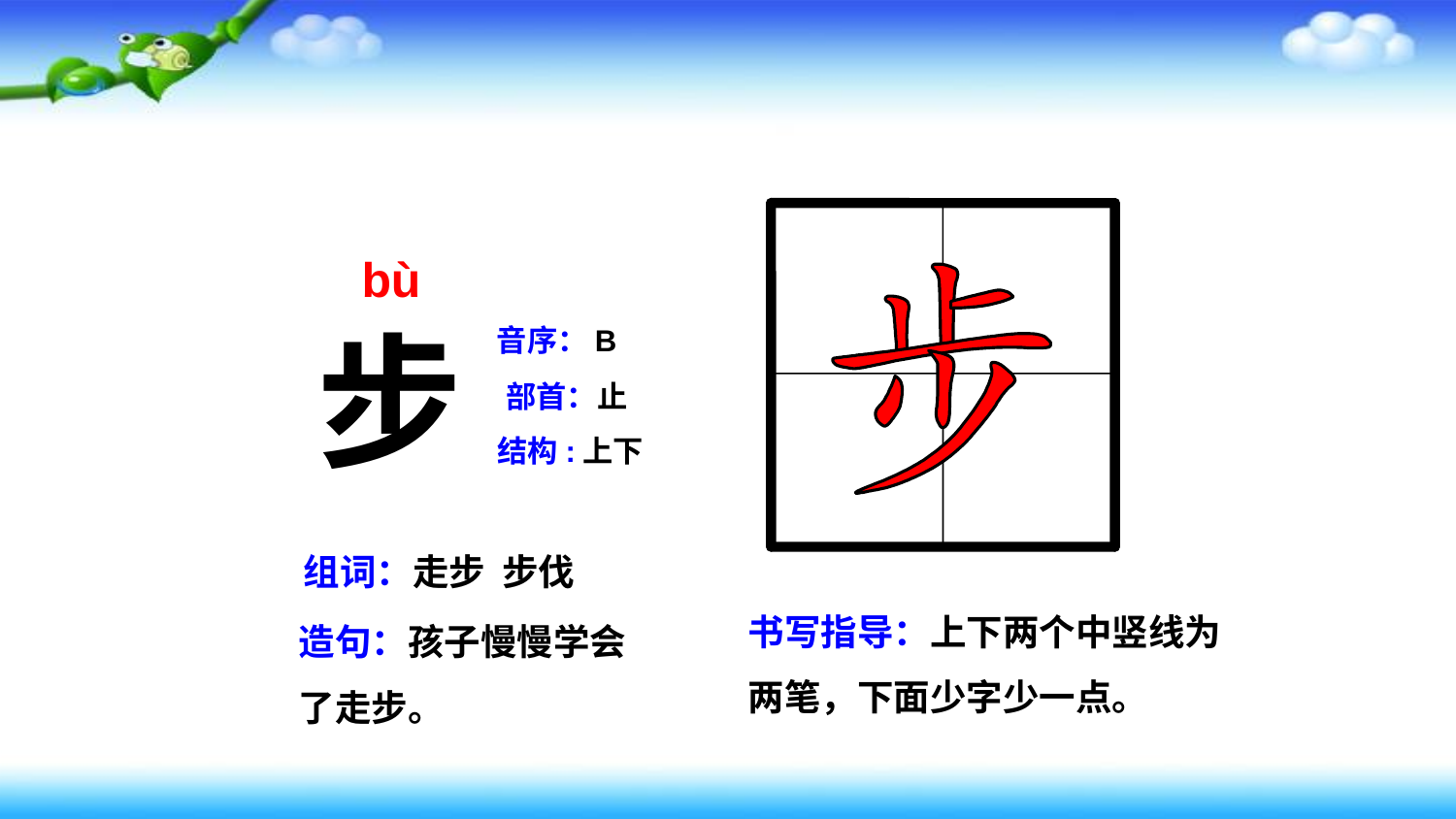

bù

步
音序：B

部首：止

结构:上下
组词：走步  步伐
书写指导：上下两个中竖线为两笔，下面少字少一点。
造句：孩子慢慢学会了走步。